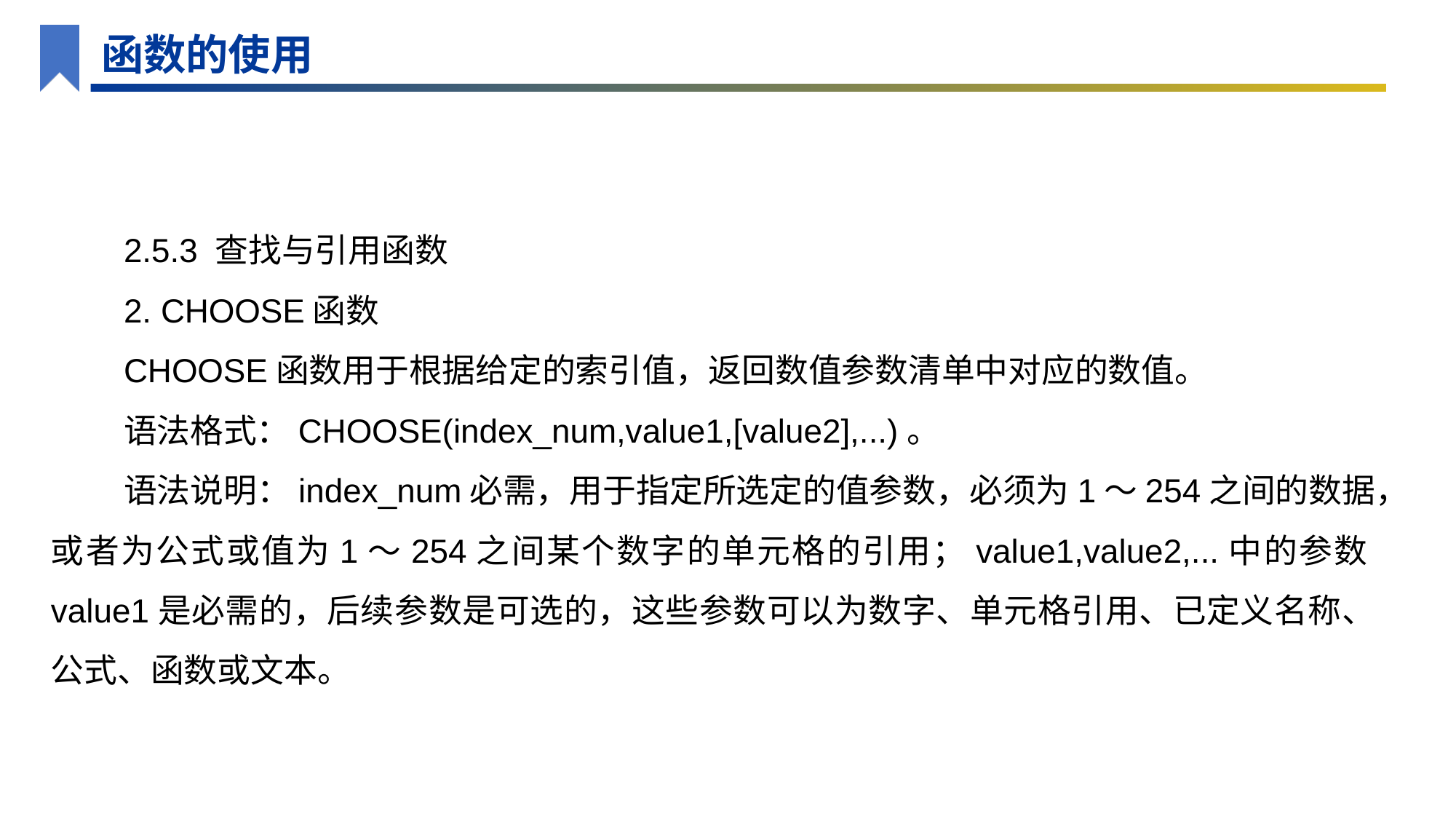

函数的使用
2.5.3 查找与引用函数
2. CHOOSE函数
CHOOSE函数用于根据给定的索引值，返回数值参数清单中对应的数值。
语法格式：CHOOSE(index_num,value1,[value2],...)。
语法说明：index_num必需，用于指定所选定的值参数，必须为1～254之间的数据，或者为公式或值为1～254之间某个数字的单元格的引用；value1,value2,...中的参数value1是必需的，后续参数是可选的，这些参数可以为数字、单元格引用、已定义名称、公式、函数或文本。